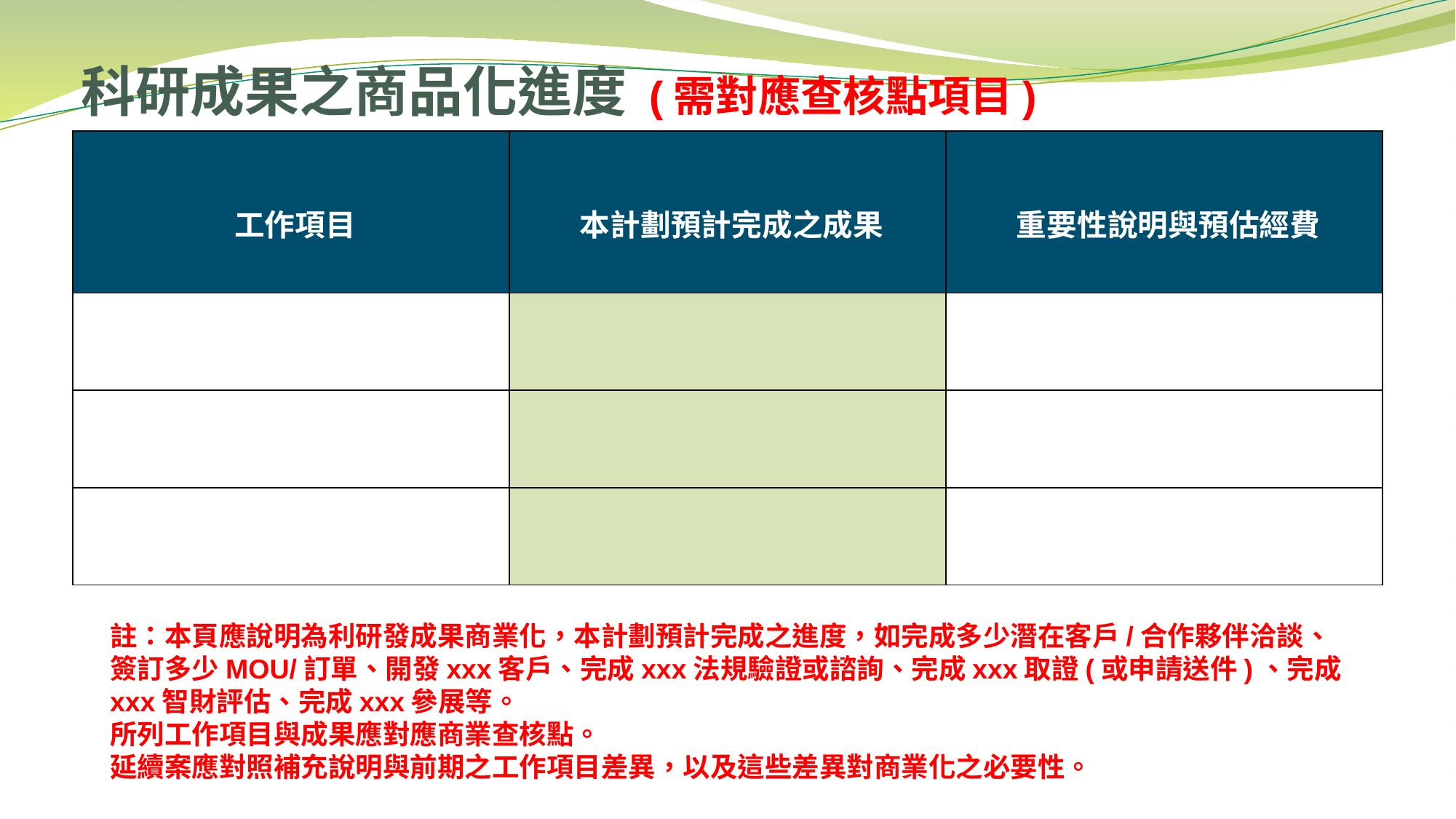

# 科研成果之商品化進度 (需對應查核點項目)
| 工作項目 | 本計劃預計完成之成果 | 重要性說明與預估經費 |
| --- | --- | --- |
|  |  |  |
|  |  |  |
|  |  |  |

註：本頁應說明為利研發成果商業化，本計劃預計完成之進度，如完成多少潛在客戶/合作夥伴洽談、簽訂多少MOU/訂單、開發xxx客戶、完成xxx法規驗證或諮詢、完成xxx取證(或申請送件)、完成xxx智財評估、完成xxx參展等。
所列工作項目與成果應對應商業查核點。
延續案應對照補充說明與前期之工作項目差異，以及這些差異對商業化之必要性。